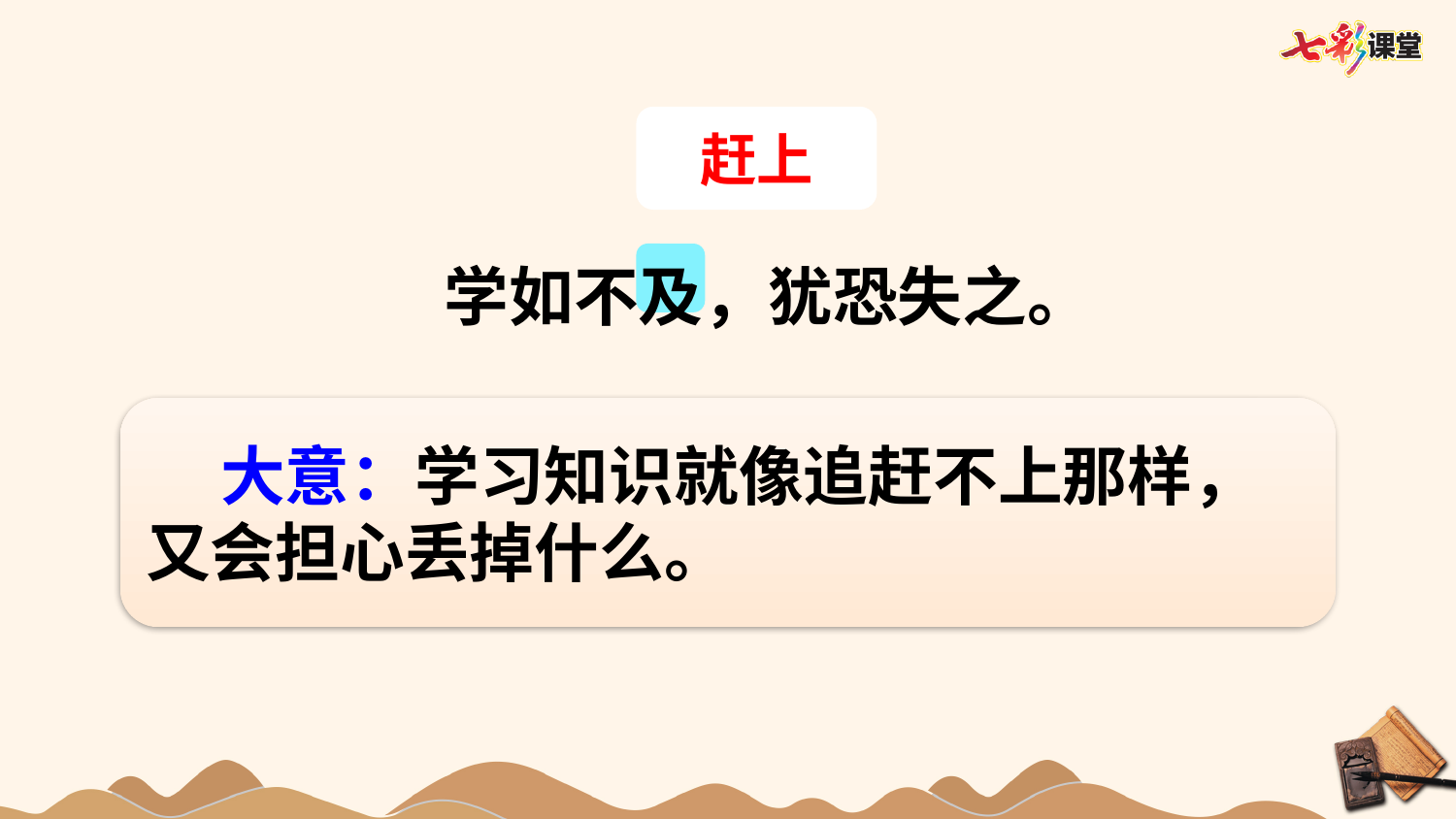

赶上
 学如不及，犹恐失之。

    大意：学习知识就像追赶不上那样，又会担心丢掉什么。